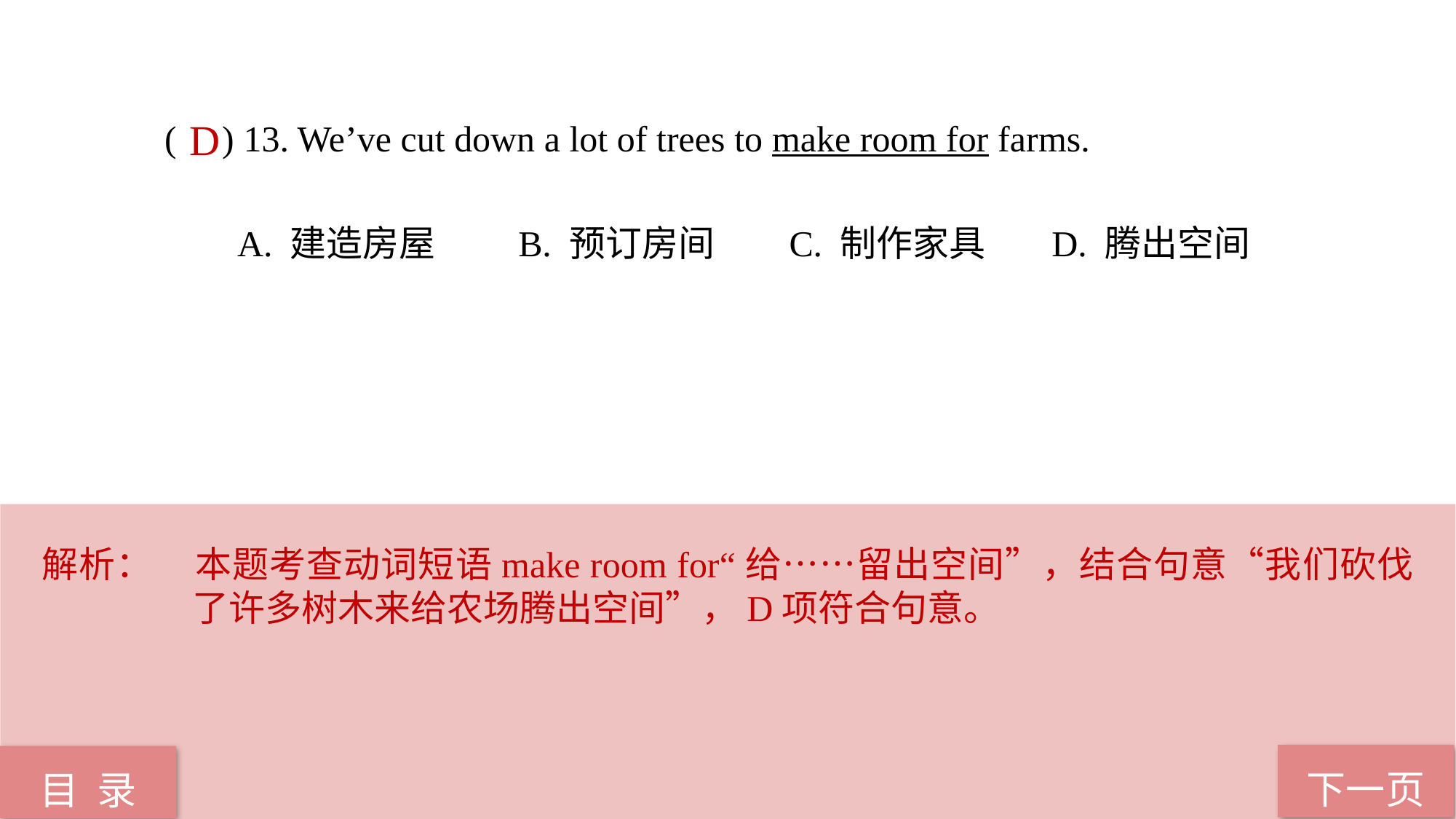

(     ) 13. We’ve cut down a lot of trees to make room for farms.

        A. 建造房屋         B. 预订房间        C. 制作家具       D. 腾出空间
D
解析：	本题考查动词短语make room for“给……留出空间”，结合句意“我们砍伐了许多树木来给农场腾出空间”，D项符合句意。